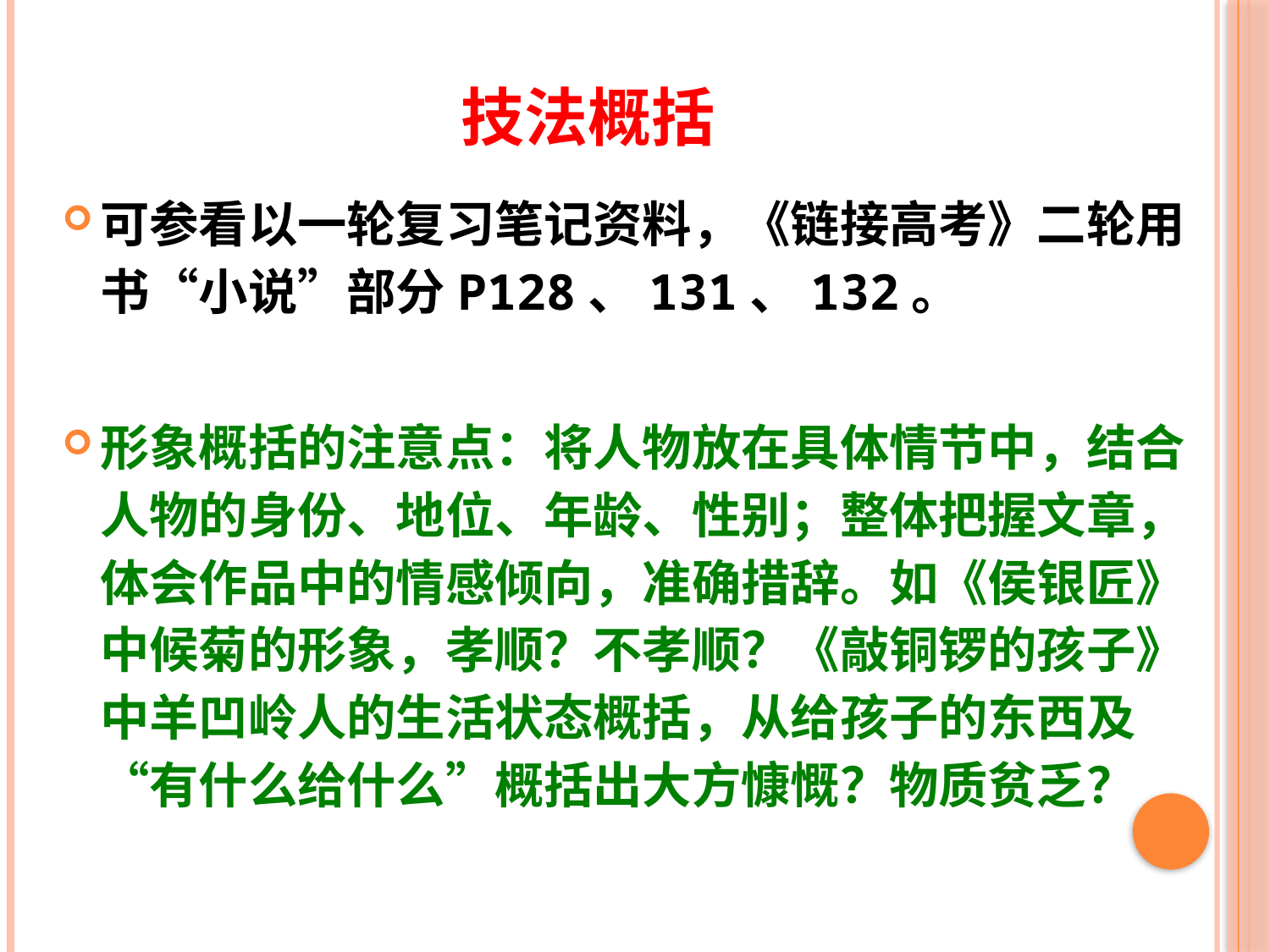

# 技法概括
可参看以一轮复习笔记资料，《链接高考》二轮用书“小说”部分P128、131、132。

形象概括的注意点：将人物放在具体情节中，结合人物的身份、地位、年龄、性别；整体把握文章，体会作品中的情感倾向，准确措辞。如《侯银匠》中候菊的形象，孝顺？不孝顺？《敲铜锣的孩子》中羊凹岭人的生活状态概括，从给孩子的东西及“有什么给什么”概括出大方慷慨？物质贫乏？